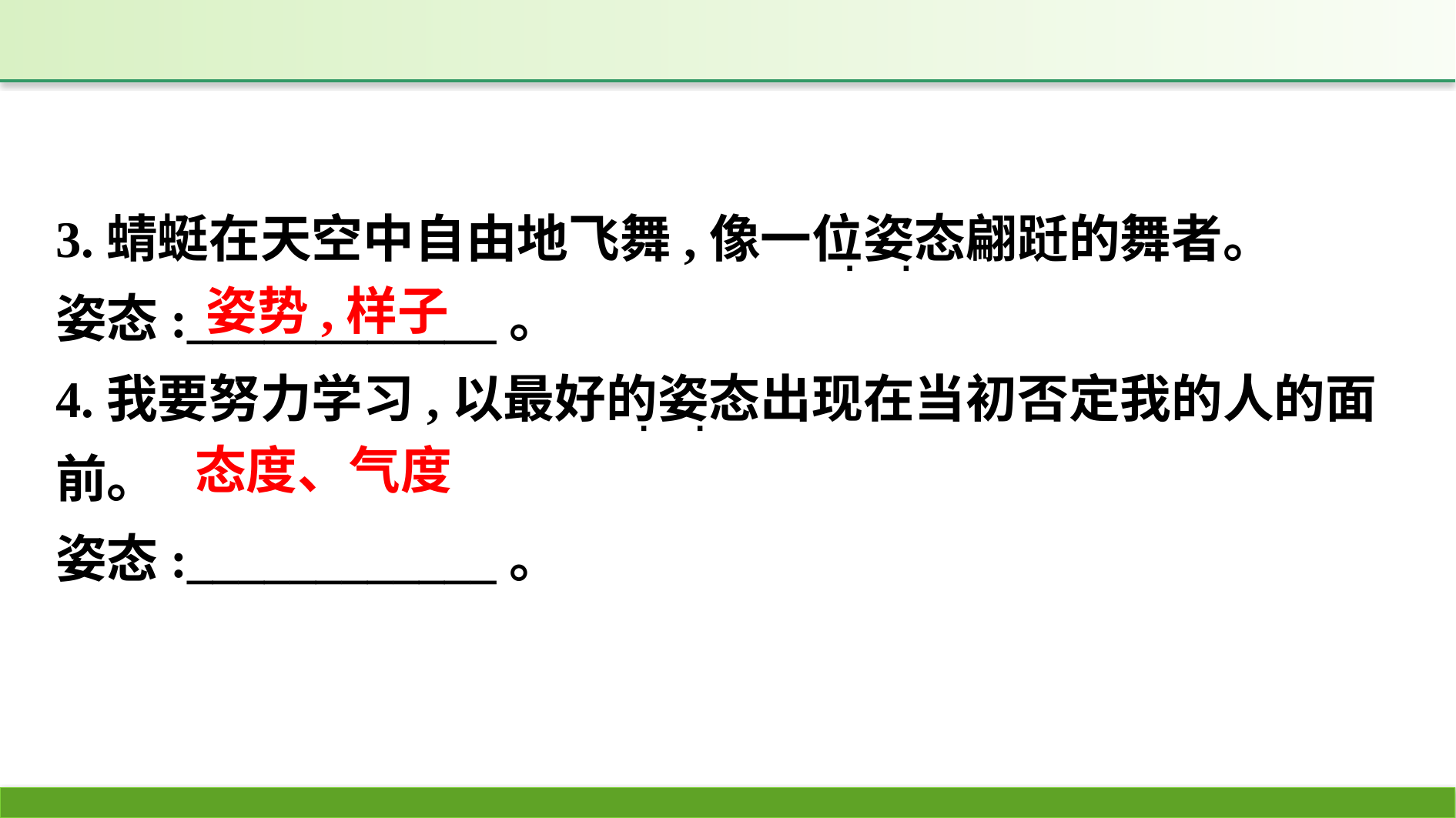

3.蜻蜓在天空中自由地飞舞,像一位姿态翩跹的舞者。
姿态:____________。
4.我要努力学习,以最好的姿态出现在当初否定我的人的面前。
姿态:____________。
·
·
·
·
姿势,样子
态度、气度